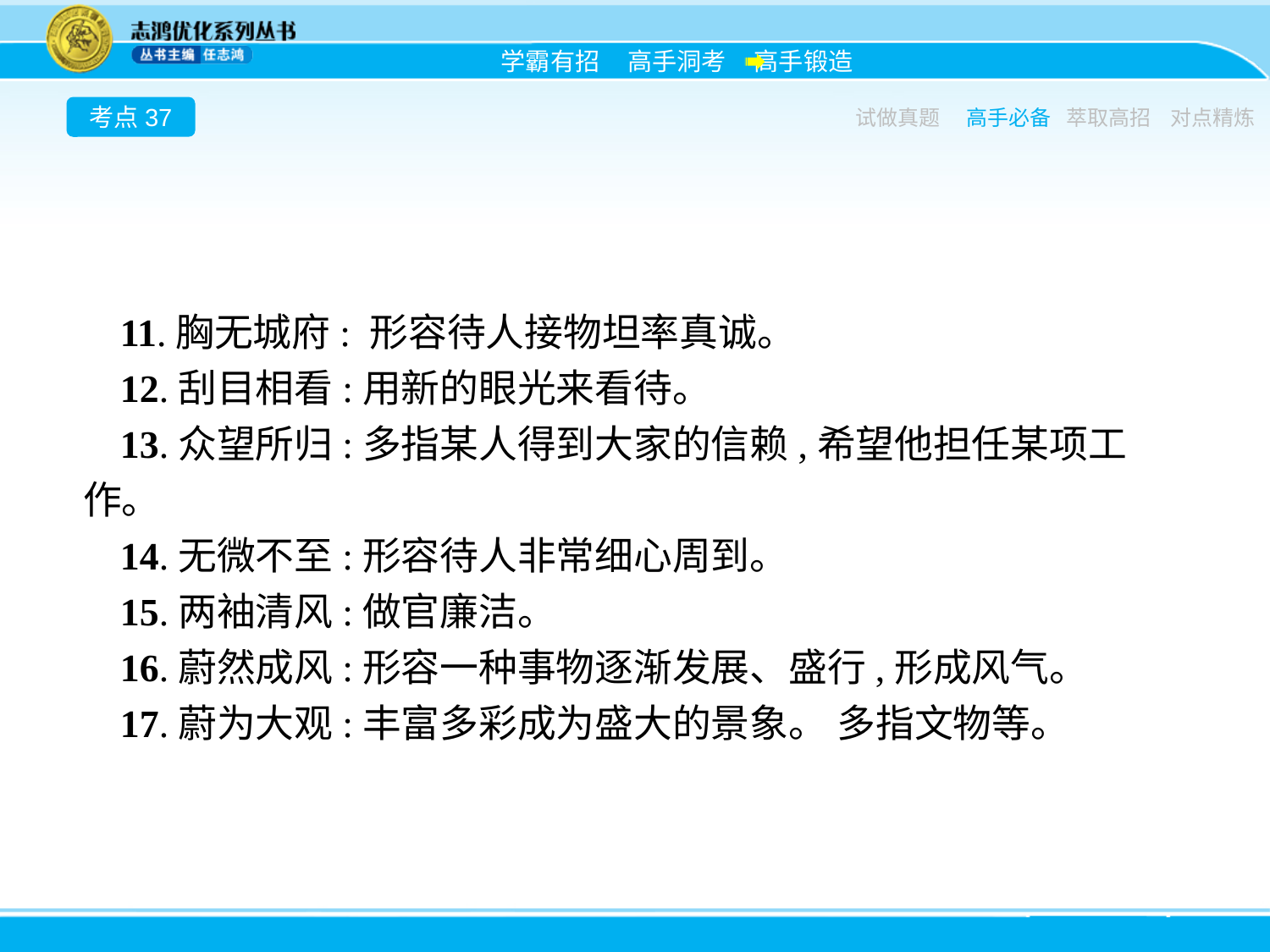

考点37
试做真题
高手必备
萃取高招
对点精炼
11.胸无城府: 形容待人接物坦率真诚。
12.刮目相看:用新的眼光来看待。
13.众望所归:多指某人得到大家的信赖,希望他担任某项工作。
14.无微不至:形容待人非常细心周到。
15.两袖清风:做官廉洁。
16.蔚然成风:形容一种事物逐渐发展、盛行,形成风气。
17.蔚为大观:丰富多彩成为盛大的景象。 多指文物等。